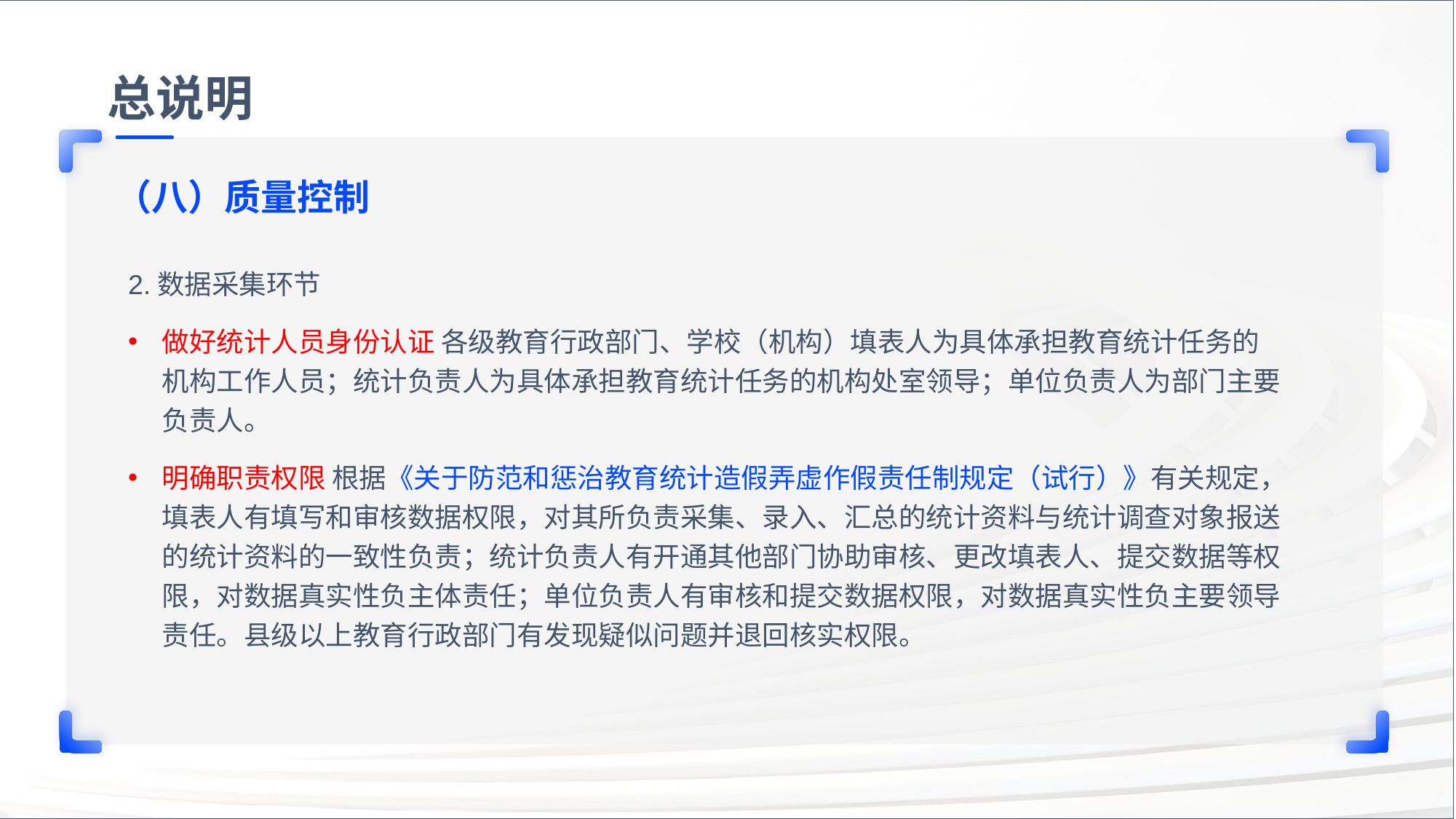

总说明
（八）质量控制

2.数据采集环节
做好统计人员身份认证 各级教育行政部门、学校（机构）填表人为具体承担教育统计任务的机构工作人员；统计负责人为具体承担教育统计任务的机构处室领导；单位负责人为部门主要负责人。
明确职责权限 根据《关于防范和惩治教育统计造假弄虚作假责任制规定（试行）》有关规定，填表人有填写和审核数据权限，对其所负责采集、录入、汇总的统计资料与统计调查对象报送的统计资料的一致性负责；统计负责人有开通其他部门协助审核、更改填表人、提交数据等权限，对数据真实性负主体责任；单位负责人有审核和提交数据权限，对数据真实性负主要领导责任。县级以上教育行政部门有发现疑似问题并退回核实权限。